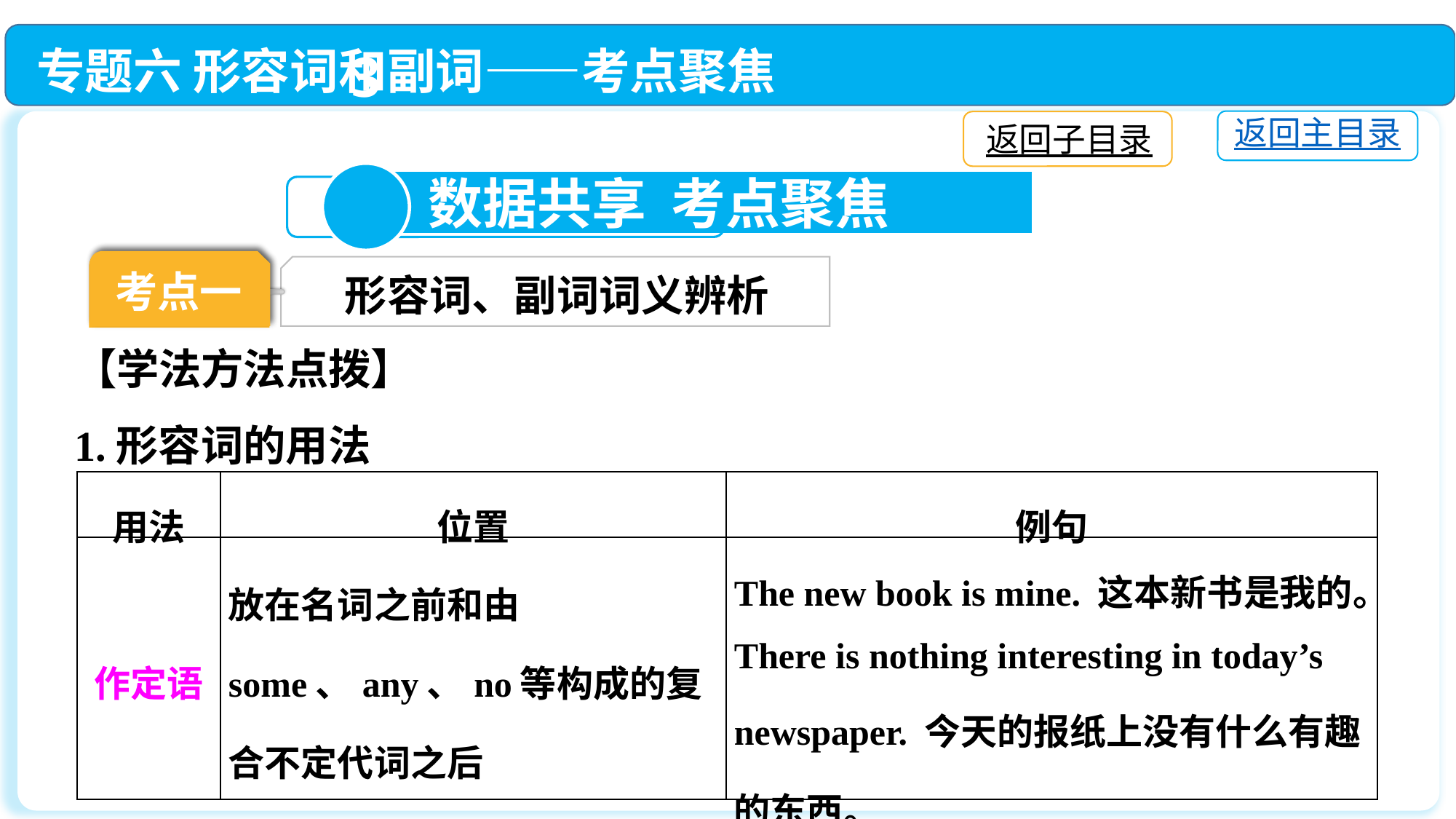

专题六 形容词和副词——考点聚焦

返回主目录

返回子目录
3
   数据共享  考点聚焦

考点一
考点一
形容词、副词词义辨析

【学法方法点拨】
1.形容词的用法
| 用法 | 位置 | 例句 |
| --- | --- | --- |
| 作定语 | 放在名词之前和由some、any、no等构成的复合不定代词之后 | The new book is mine. 这本新书是我的。 There is nothing interesting in today’s newspaper. 今天的报纸上没有什么有趣的东西。 |